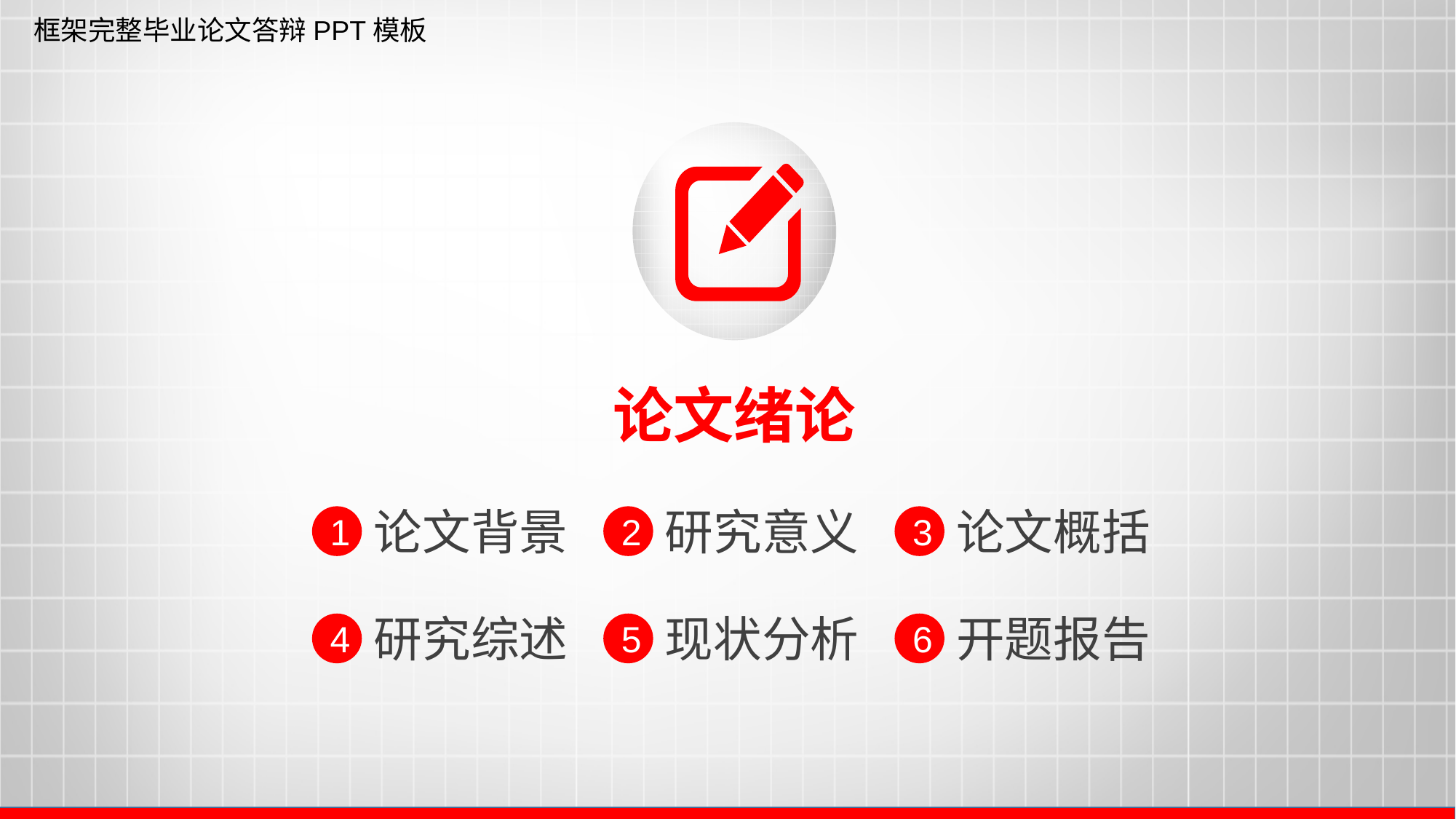

框架完整毕业论文答辩PPT模板

 论文绪论
论文背景
研究意义
论文概括
1
2
3
研究综述
现状分析
开题报告
4
5
6